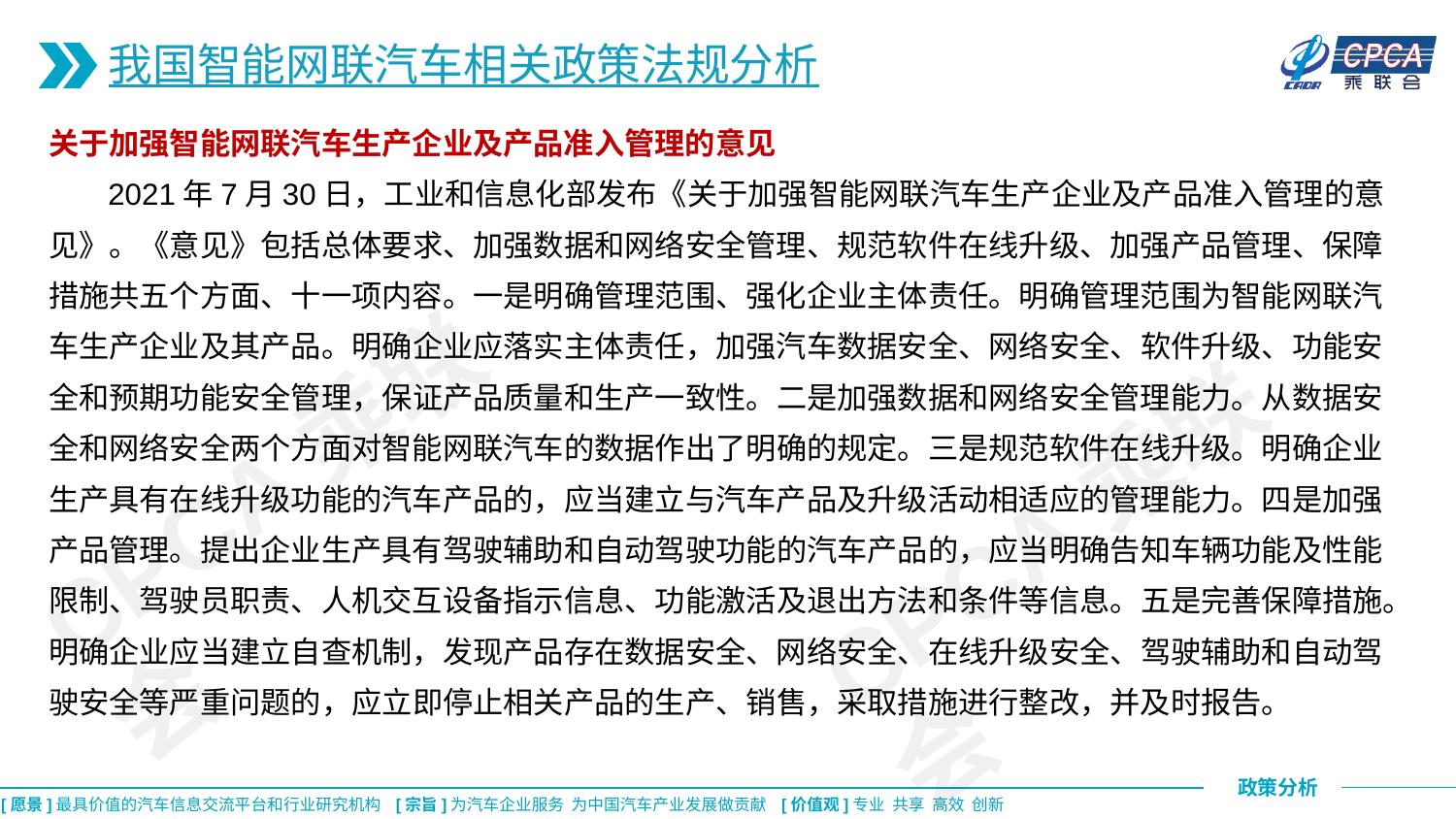

我国智能网联汽车相关政策法规分析
关于加强智能网联汽车生产企业及产品准入管理的意见
       2021年7月30日，工业和信息化部发布《关于加强智能网联汽车生产企业及产品准入管理的意见》。《意见》包括总体要求、加强数据和网络安全管理、规范软件在线升级、加强产品管理、保障措施共五个方面、十一项内容。一是明确管理范围、强化企业主体责任。明确管理范围为智能网联汽车生产企业及其产品。明确企业应落实主体责任，加强汽车数据安全、网络安全、软件升级、功能安全和预期功能安全管理，保证产品质量和生产一致性。二是加强数据和网络安全管理能力。从数据安全和网络安全两个方面对智能网联汽车的数据作出了明确的规定。三是规范软件在线升级。明确企业生产具有在线升级功能的汽车产品的，应当建立与汽车产品及升级活动相适应的管理能力。四是加强产品管理。提出企业生产具有驾驶辅助和自动驾驶功能的汽车产品的，应当明确告知车辆功能及性能限制、驾驶员职责、人机交互设备指示信息、功能激活及退出方法和条件等信息。五是完善保障措施。明确企业应当建立自查机制，发现产品存在数据安全、网络安全、在线升级安全、驾驶辅助和自动驾驶安全等严重问题的，应立即停止相关产品的生产、销售，采取措施进行整改，并及时报告。
CPCA乘联会
CPCA乘联会